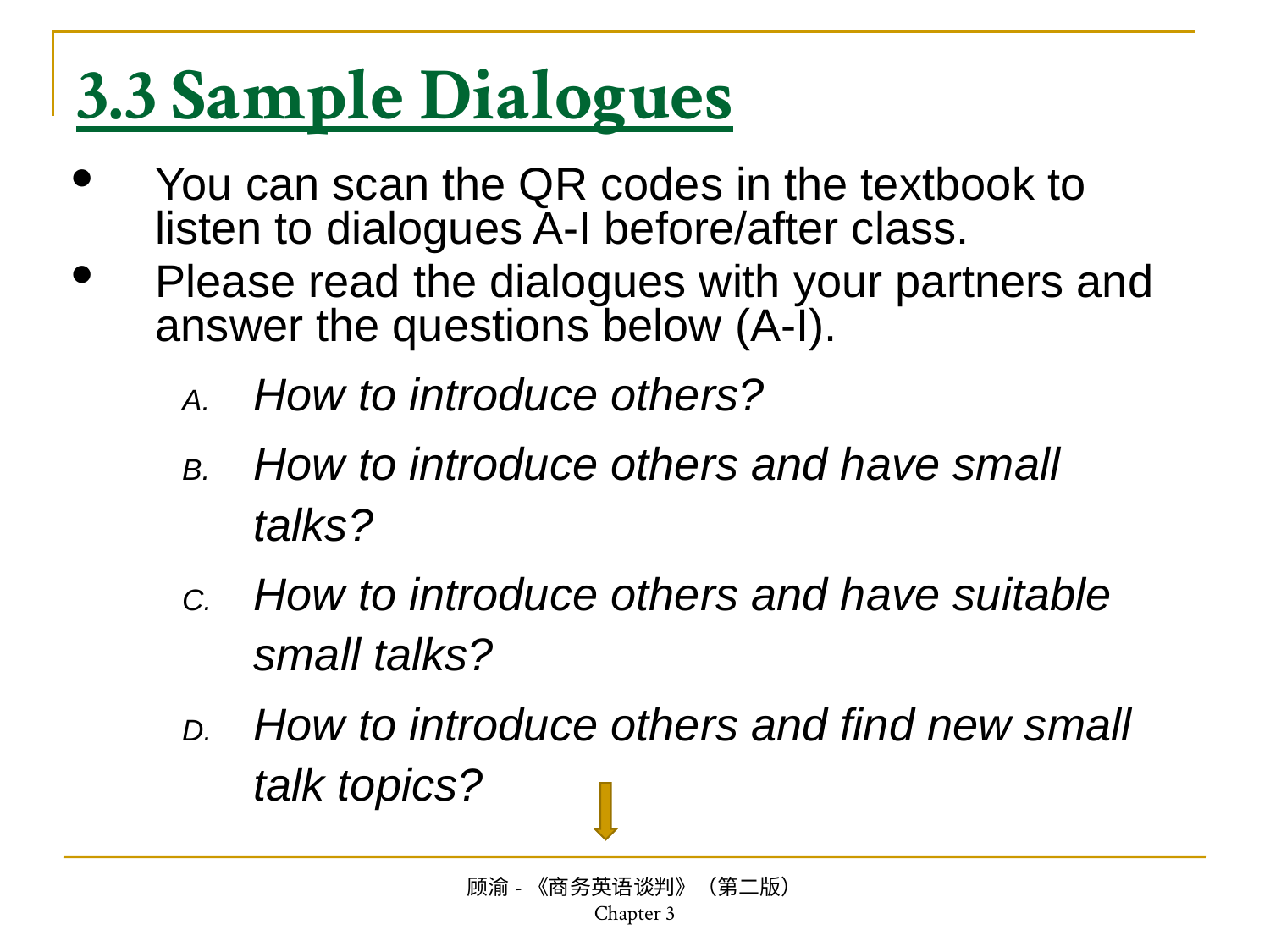

# 3.3 Sample Dialogues
You can scan the QR codes in the textbook to listen to dialogues A-I before/after class.
Please read the dialogues with your partners and answer the questions below (A-I).
How to introduce others?
How to introduce others and have small talks?
How to introduce others and have suitable small talks?
How to introduce others and find new small talk topics?

14
顾渝-《商务英语谈判》（第二版） Chapter 3